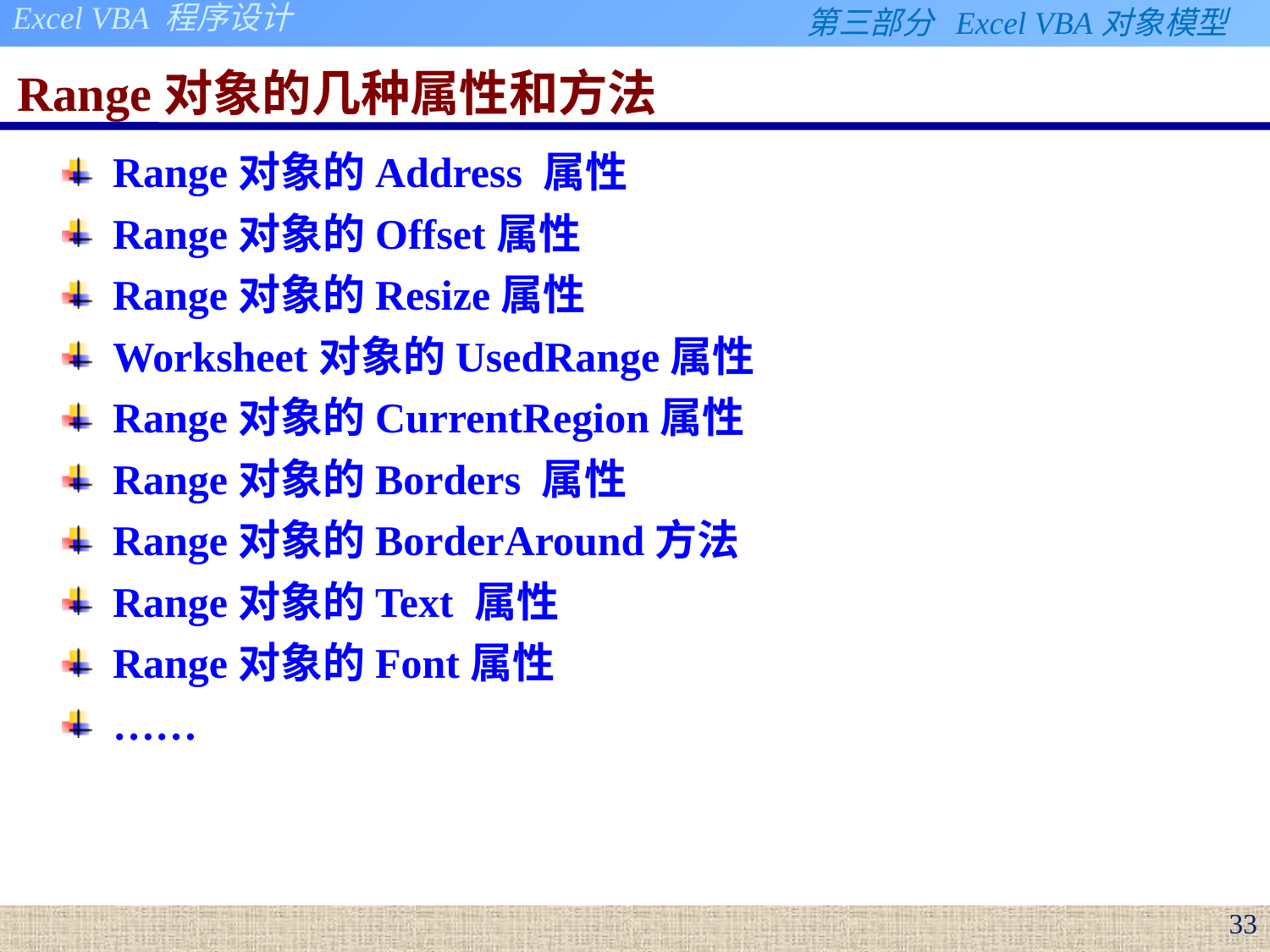

# Range对象的几种属性和方法
Range对象的Address 属性
Range对象的Offset属性
Range对象的Resize属性
Worksheet对象的UsedRange属性
Range对象的CurrentRegion属性
Range对象的Borders 属性
Range对象的BorderAround方法
Range对象的Text 属性
Range对象的Font属性
……